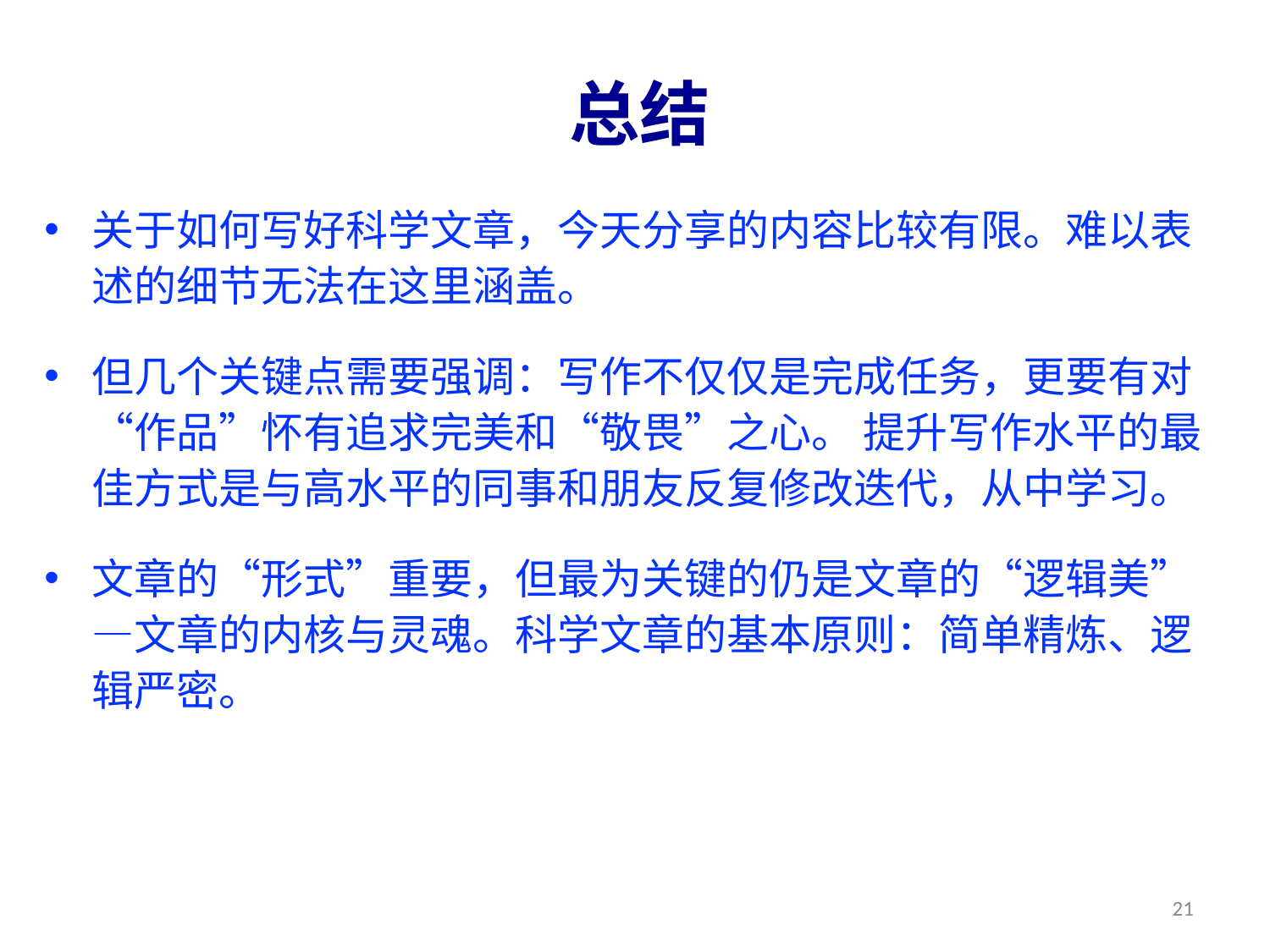

总结

关于如何写好科学文章，今天分享的内容比较有限。难以表述的细节无法在这里涵盖。
但几个关键点需要强调：写作不仅仅是完成任务，更要有对“作品”怀有追求完美和“敬畏”之心。 提升写作水平的最佳方式是与高水平的同事和朋友反复修改迭代，从中学习。
文章的“形式”重要，但最为关键的仍是文章的“逻辑美”—文章的内核与灵魂。科学文章的基本原则：简单精炼、逻辑严密。

21